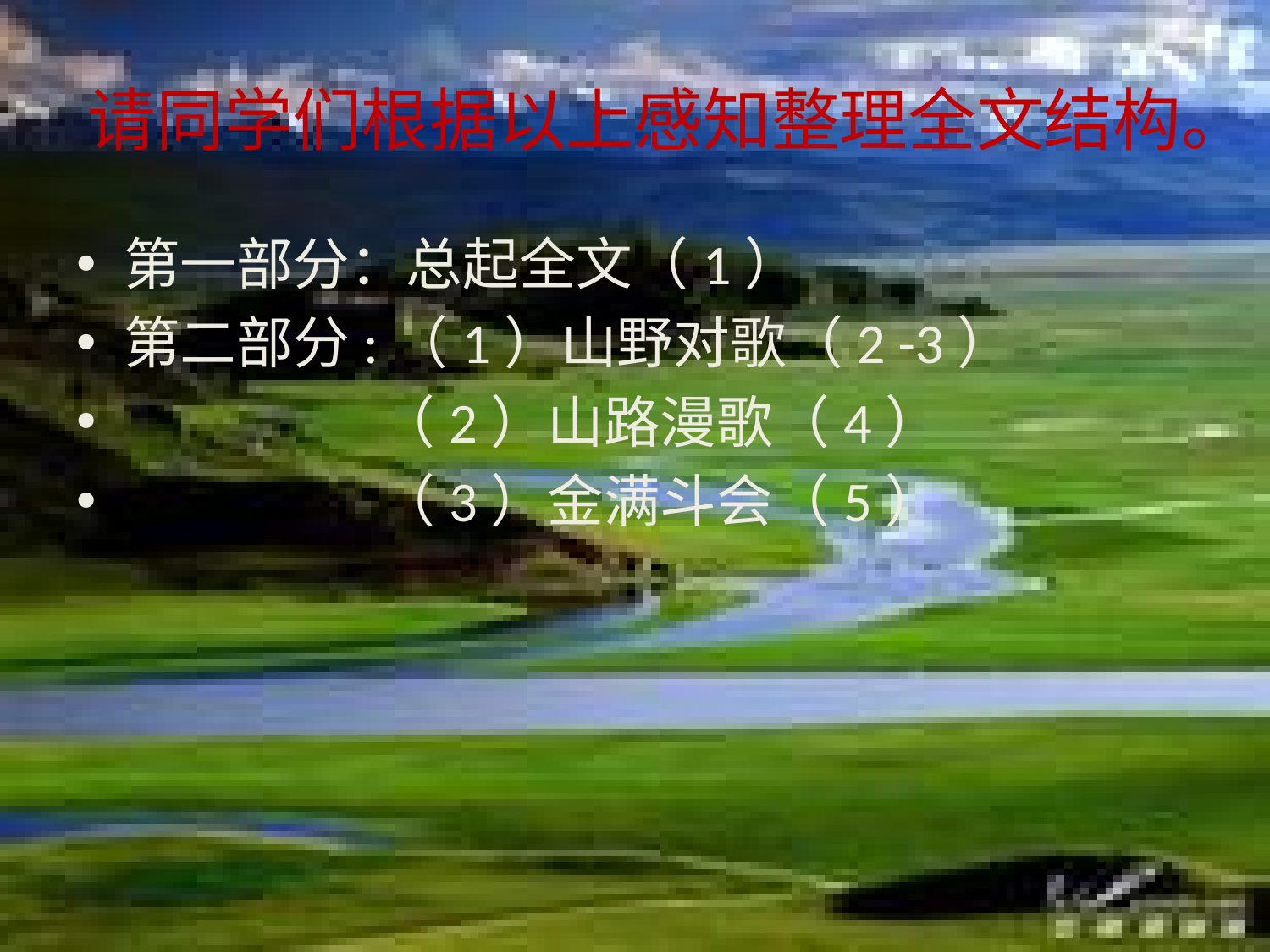

# 请同学们根据以上感知整理全文结构。
第一部分：总起全文（1）
第二部分:（1）山野对歌（2 -3）
                   （2）山路漫歌（4）
                   （3）金满斗会（5）